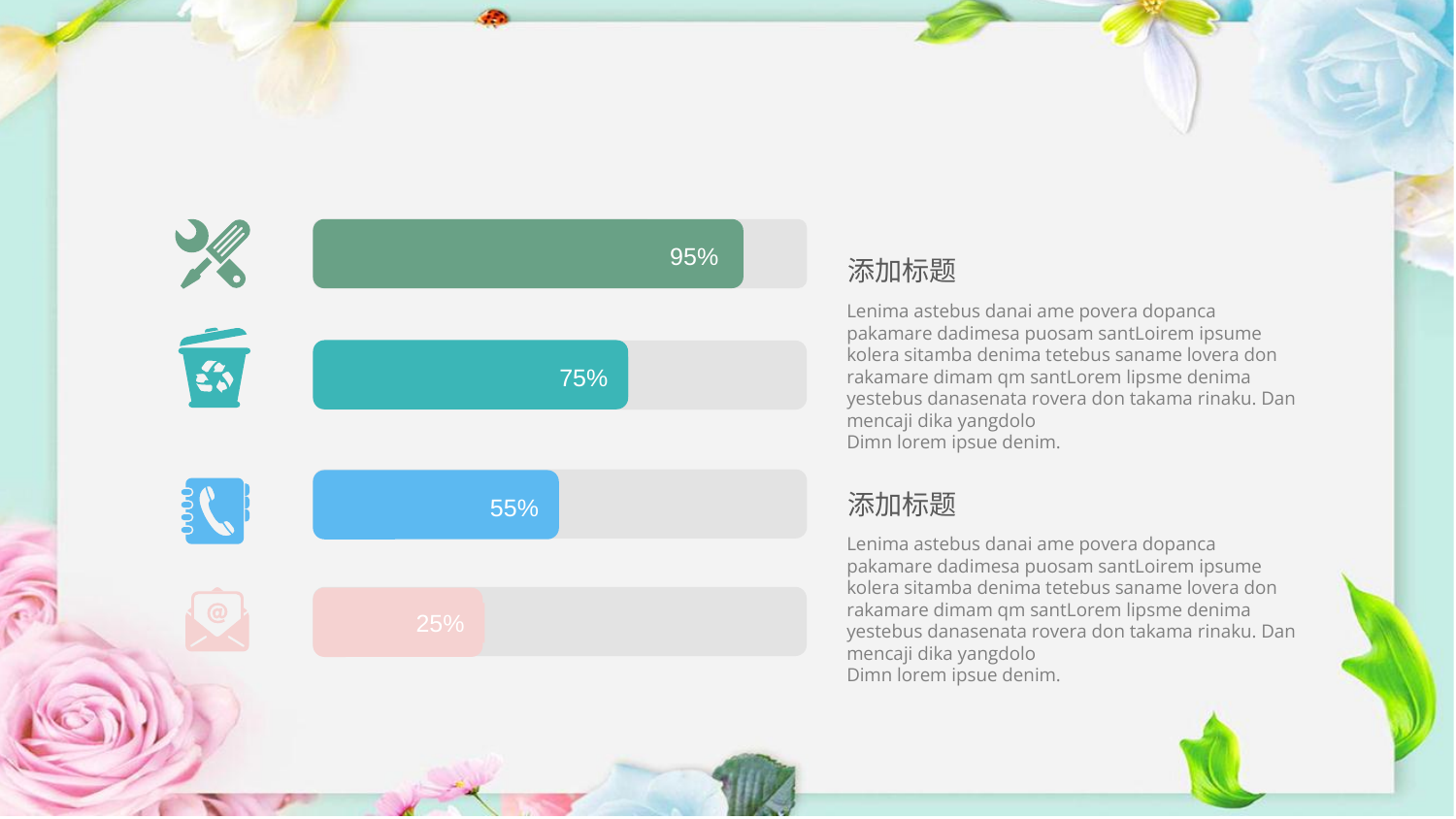

#

95%

添加标题
Lenima astebus danai ame povera dopanca pakamare dadimesa puosam santLoirem ipsume kolera sitamba denima tetebus saname lovera don rakamare dimam qm santLorem lipsme denima yestebus danasenata rovera don takama rinaku. Dan mencaji dika yangdolo
Dimn lorem ipsue denim.

75%

55%

添加标题
Lenima astebus danai ame povera dopanca pakamare dadimesa puosam santLoirem ipsume kolera sitamba denima tetebus saname lovera don rakamare dimam qm santLorem lipsme denima yestebus danasenata rovera don takama rinaku. Dan mencaji dika yangdolo
Dimn lorem ipsue denim.

25%